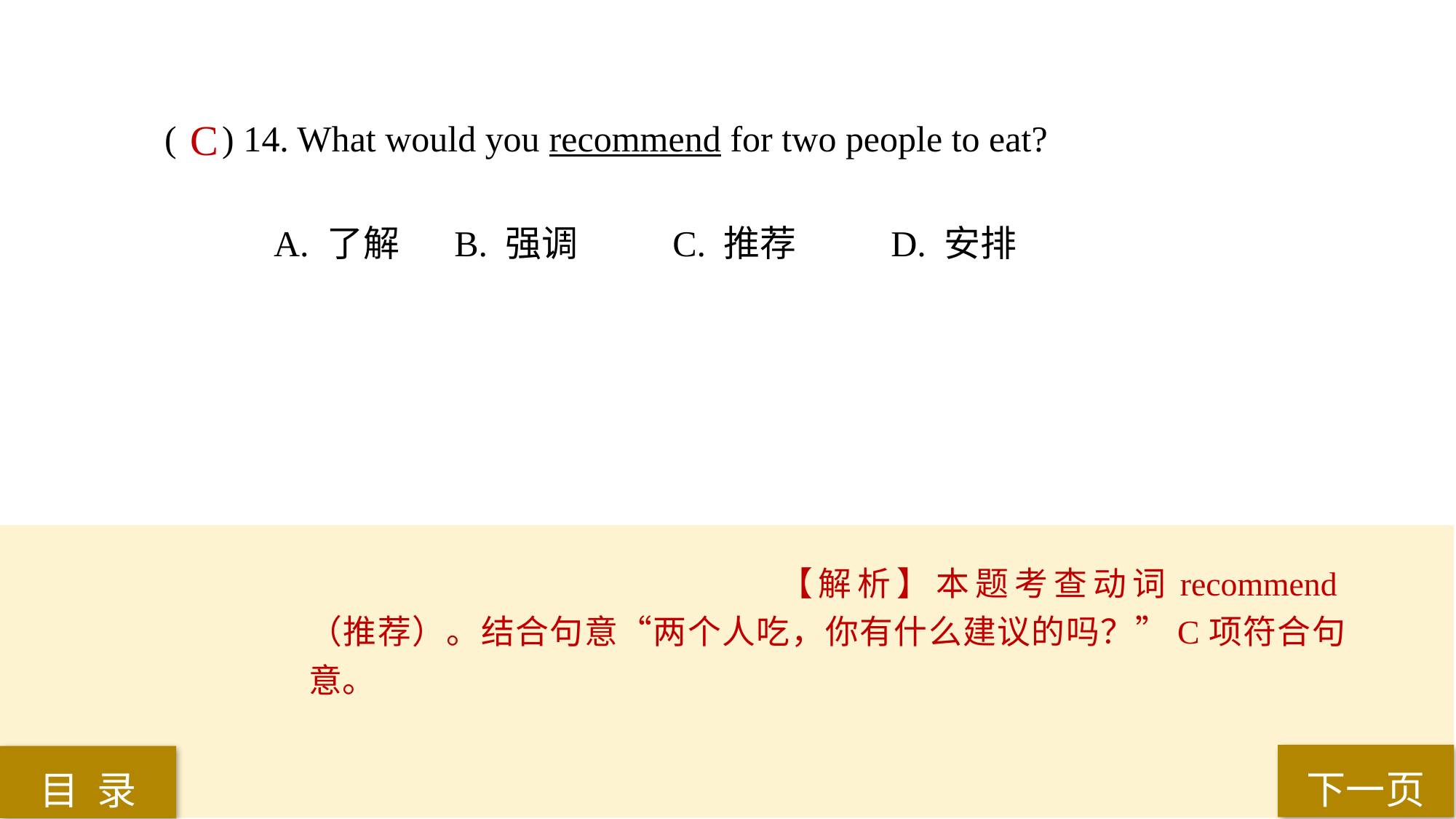

(     ) 14. What would you recommend for two people to eat?

A. 了解	 B. 强调	 C. 推荐	 D. 安排
C
【解析】本题考查动词recommend（推荐）。结合句意“两个人吃，你有什么建议的吗？”C项符合句意。